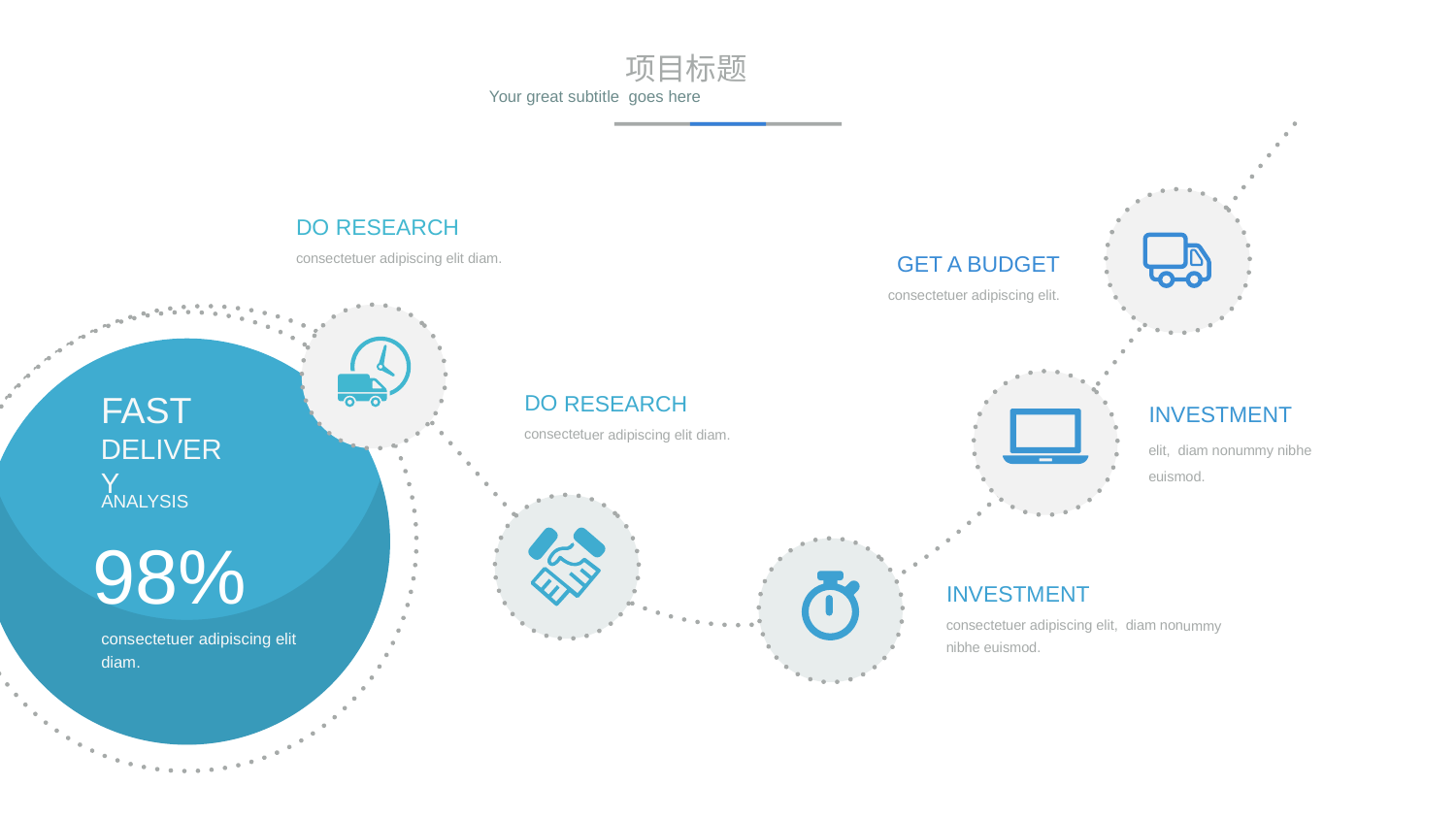

项目标题
Your great subtitle  goes here

DO RESEARCH
consectetuer adipiscing elit diam.

GET A BUDGET
consectetuer adipiscing elit.

DO RESEARCH
consectetuer adipiscing elit diam.

INVESTMENT
elit,  diam nonummy nibhe euismod.
FAST  DELIVERY
ANALYSIS
98%
consectetuer adipiscing elit diam.

INVESTMENT
consectetuer adipiscing elit,  diam nonummy nibhe euismod.